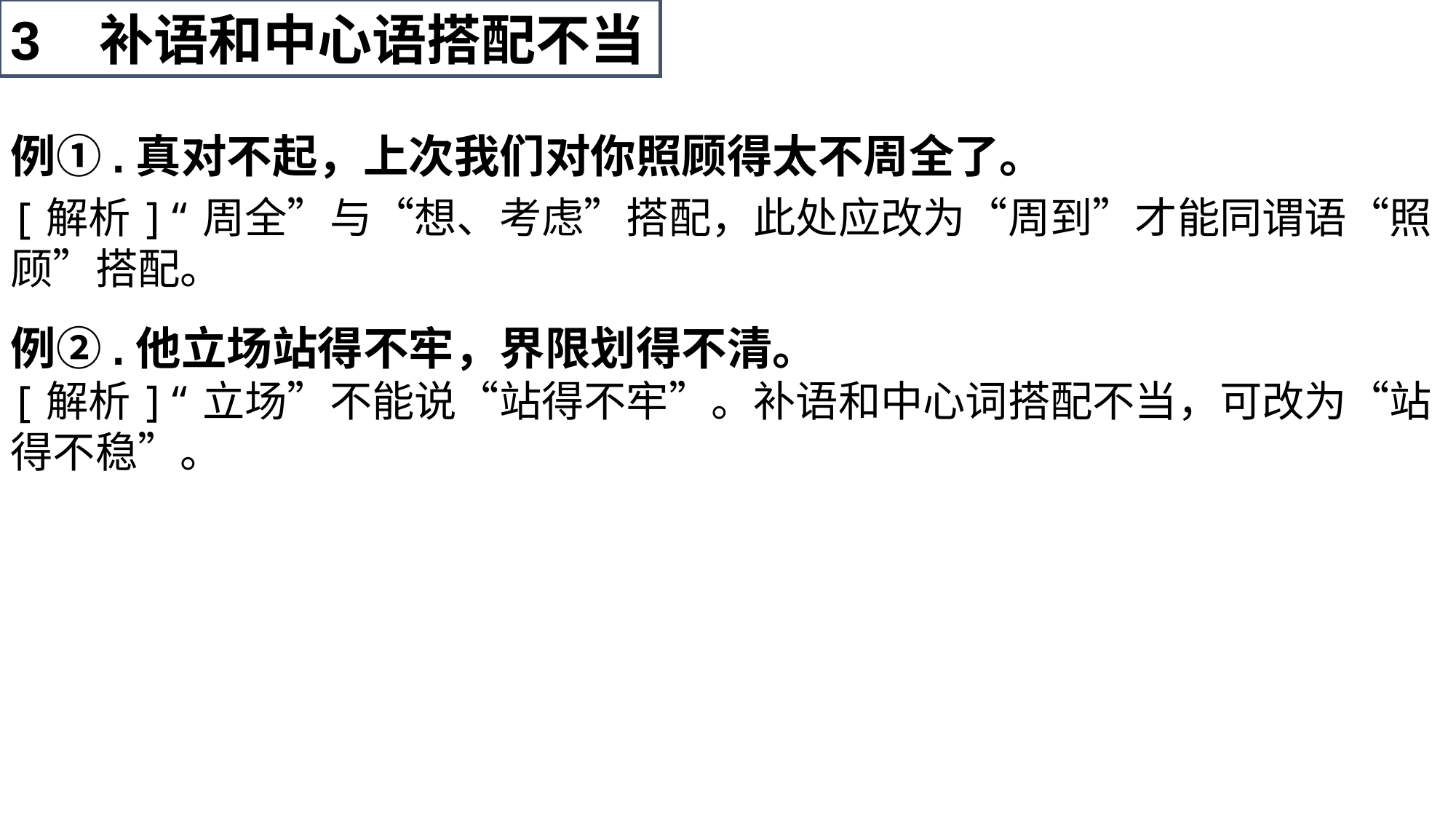

3   补语和中心语搭配不当
例①.真对不起，上次我们对你照顾得太不周全了。
[解析]“周全”与“想、考虑”搭配，此处应改为“周到”才能同谓语“照顾”搭配。
例②.他立场站得不牢，界限划得不清。
[解析]“立场”不能说“站得不牢”。补语和中心词搭配不当，可改为“站得不稳”。